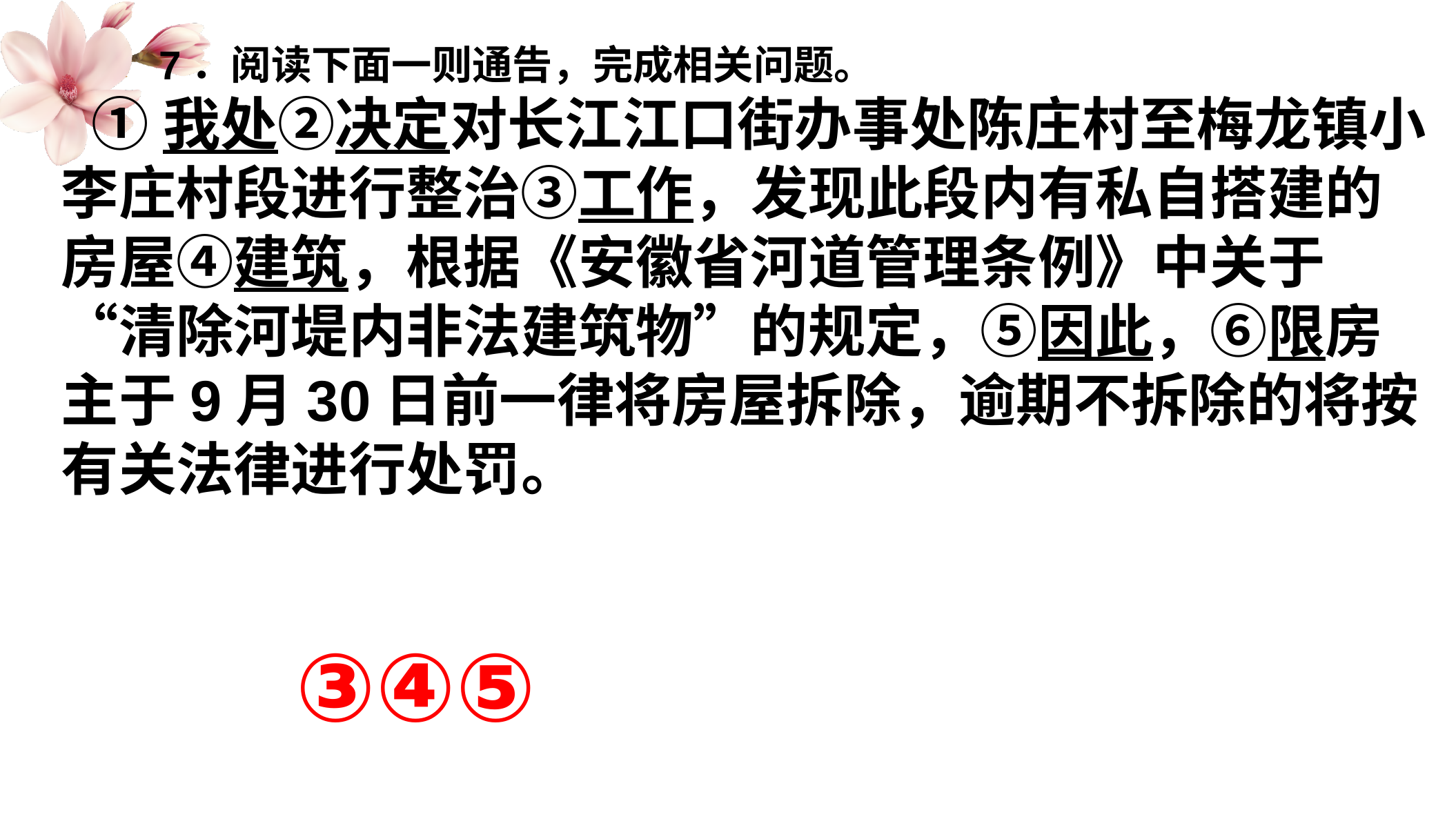

7．阅读下面一则通告，完成相关问题。
①我处②决定对长江江口街办事处陈庄村至梅龙镇小李庄村段进行整治③工作，发现此段内有私自搭建的房屋④建筑，根据《安徽省河道管理条例》中关于“清除河堤内非法建筑物”的规定，⑤因此，⑥限房主于9月30日前一律将房屋拆除，逾期不拆除的将按有关法律进行处罚。

③④⑤